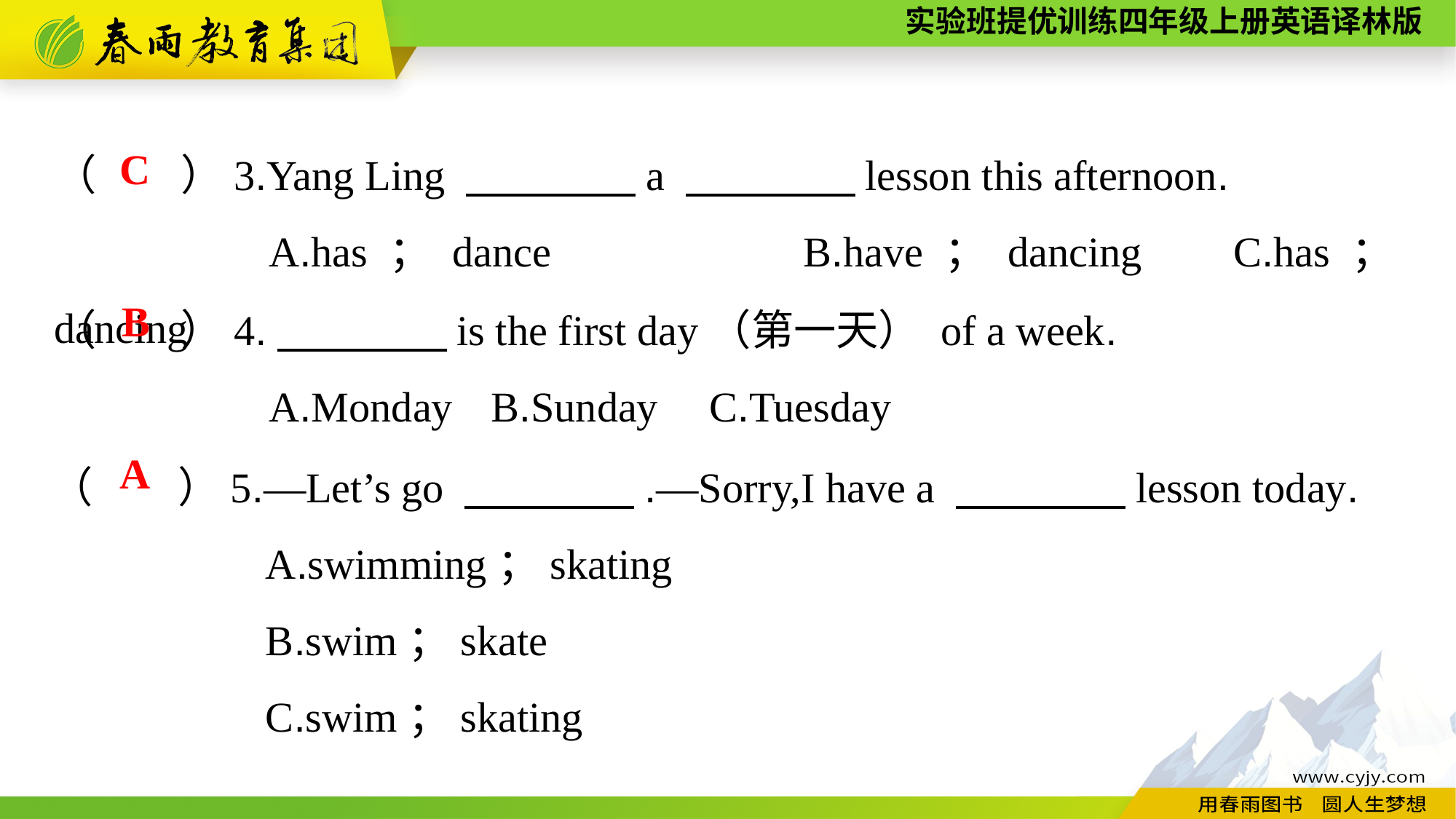

（　　）3.Yang Ling 　　　　a 　　　　lesson this afternoon.
A.has；dance	　　　B.have；dancing	C.has；dancing
C
（　　）4.　　　　is the first day（第一天） of a week.
A.Monday	B.Sunday	C.Tuesday
B
（　　）5.—Let’s go 　　　　.—Sorry,I have a 　　　　lesson today.
A.swimming；skating
B.swim；skate
C.swim；skating
A